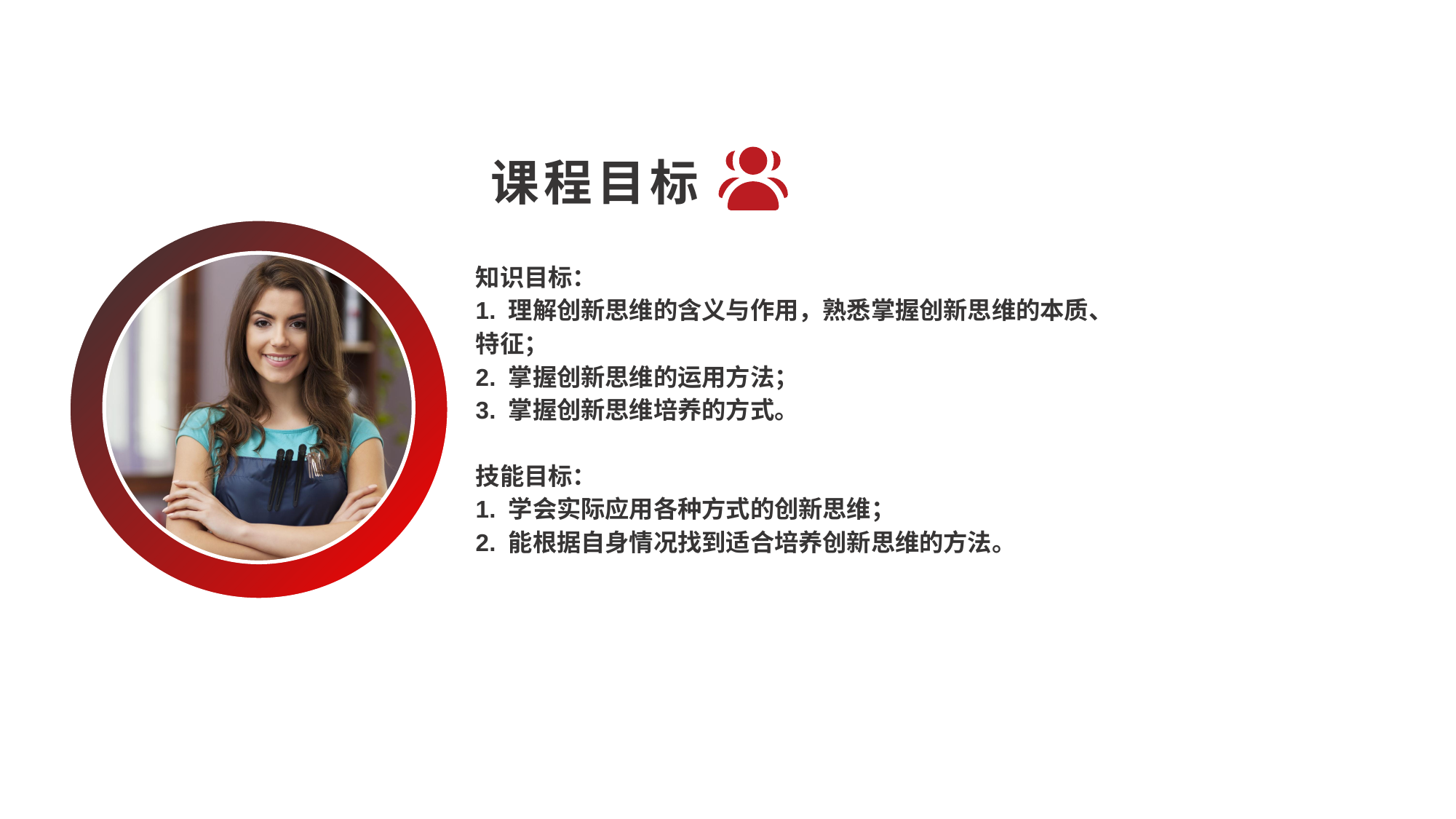

课程目标

知识目标：
1. 理解创新思维的含义与作用，熟悉掌握创新思维的本质、特征；
2. 掌握创新思维的运用方法；
3. 掌握创新思维培养的方式。

技能目标：
1. 学会实际应用各种方式的创新思维；
2. 能根据自身情况找到适合培养创新思维的方法。